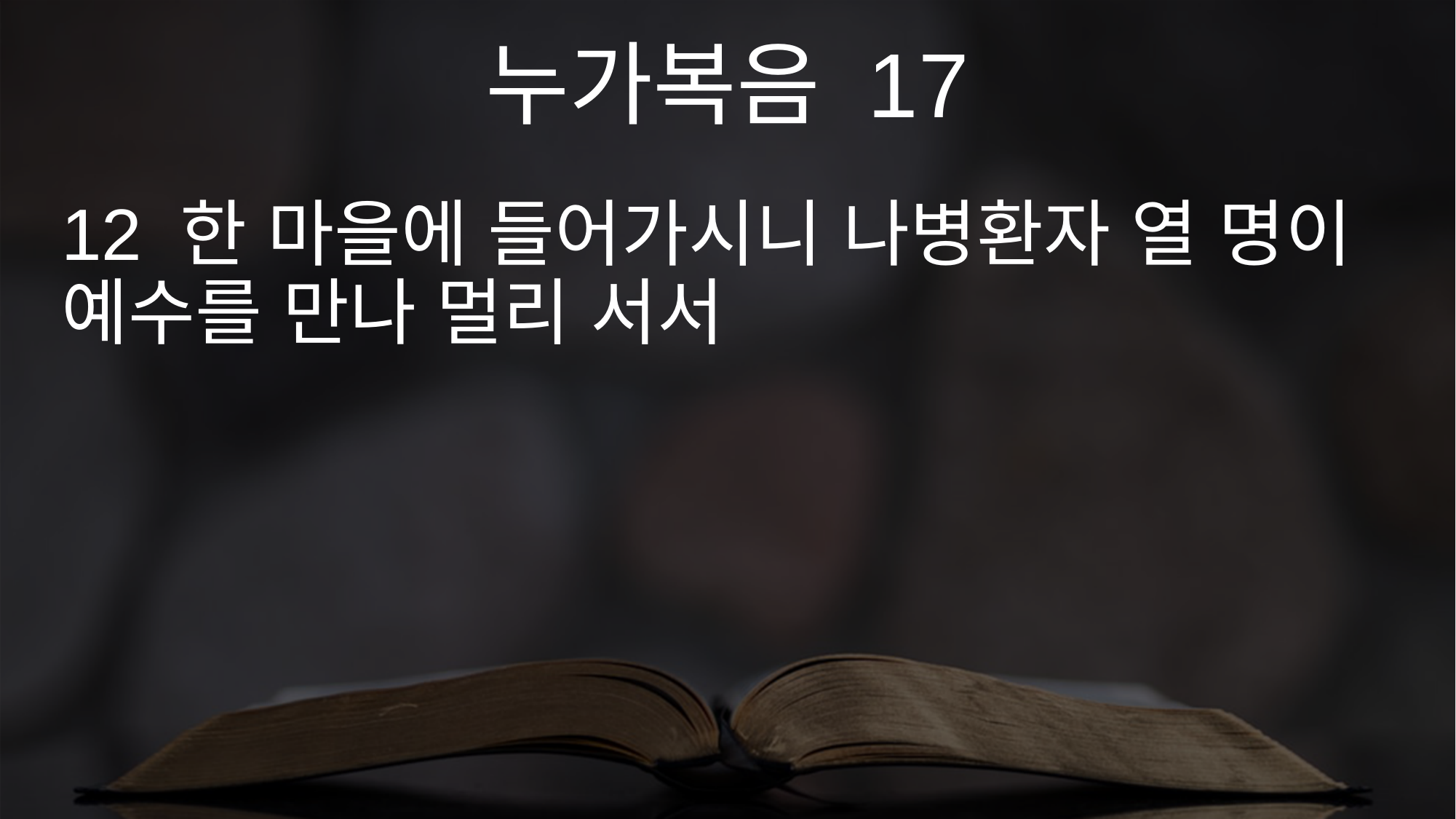

누가복음 17
12 한 마을에 들어가시니 나병환자 열 명이 예수를 만나 멀리 서서